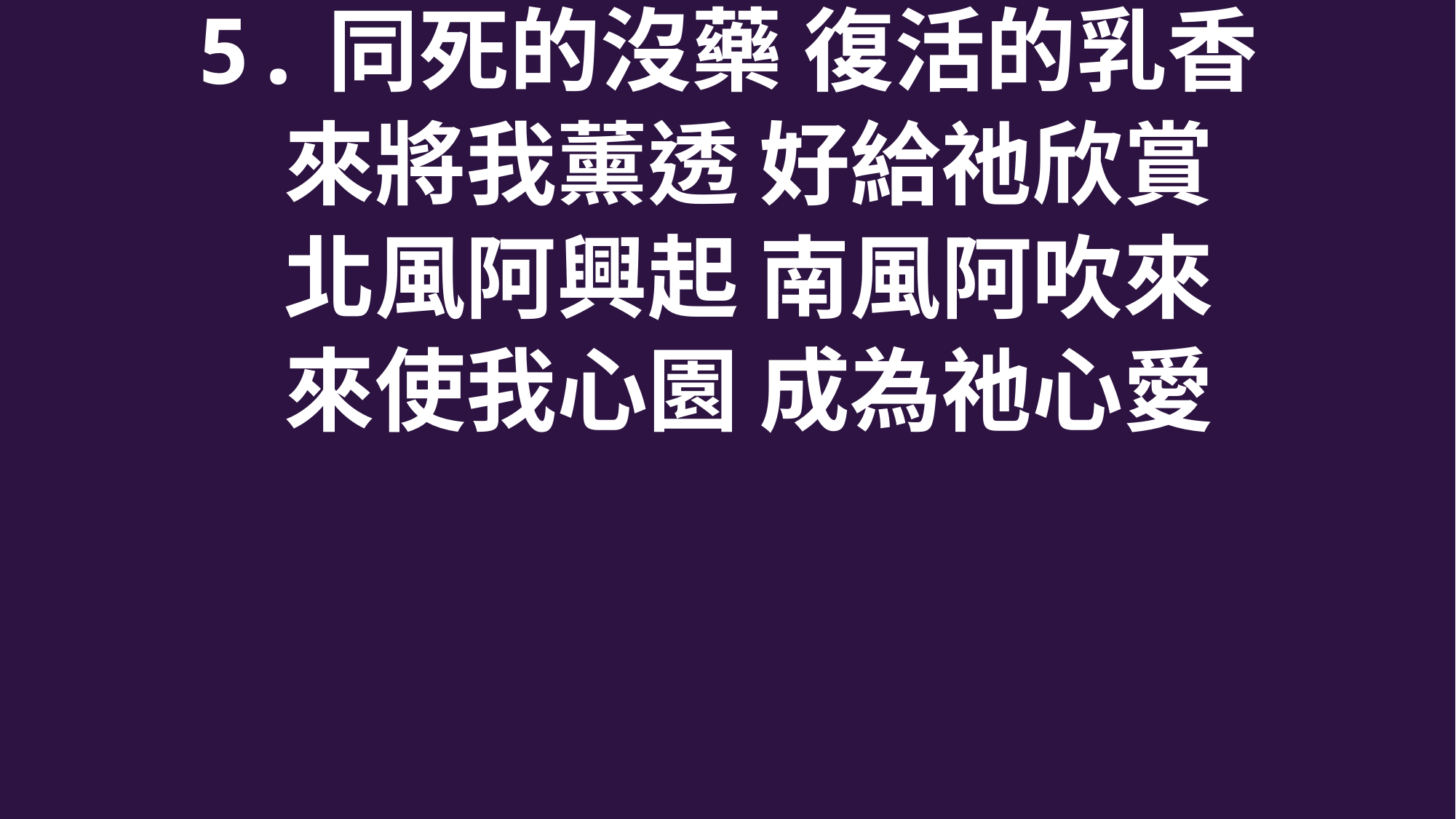

5.同死的沒藥 復活的乳香
 來將我薰透 好給祂欣賞
 北風阿興起 南風阿吹來
 來使我心園 成為祂心愛